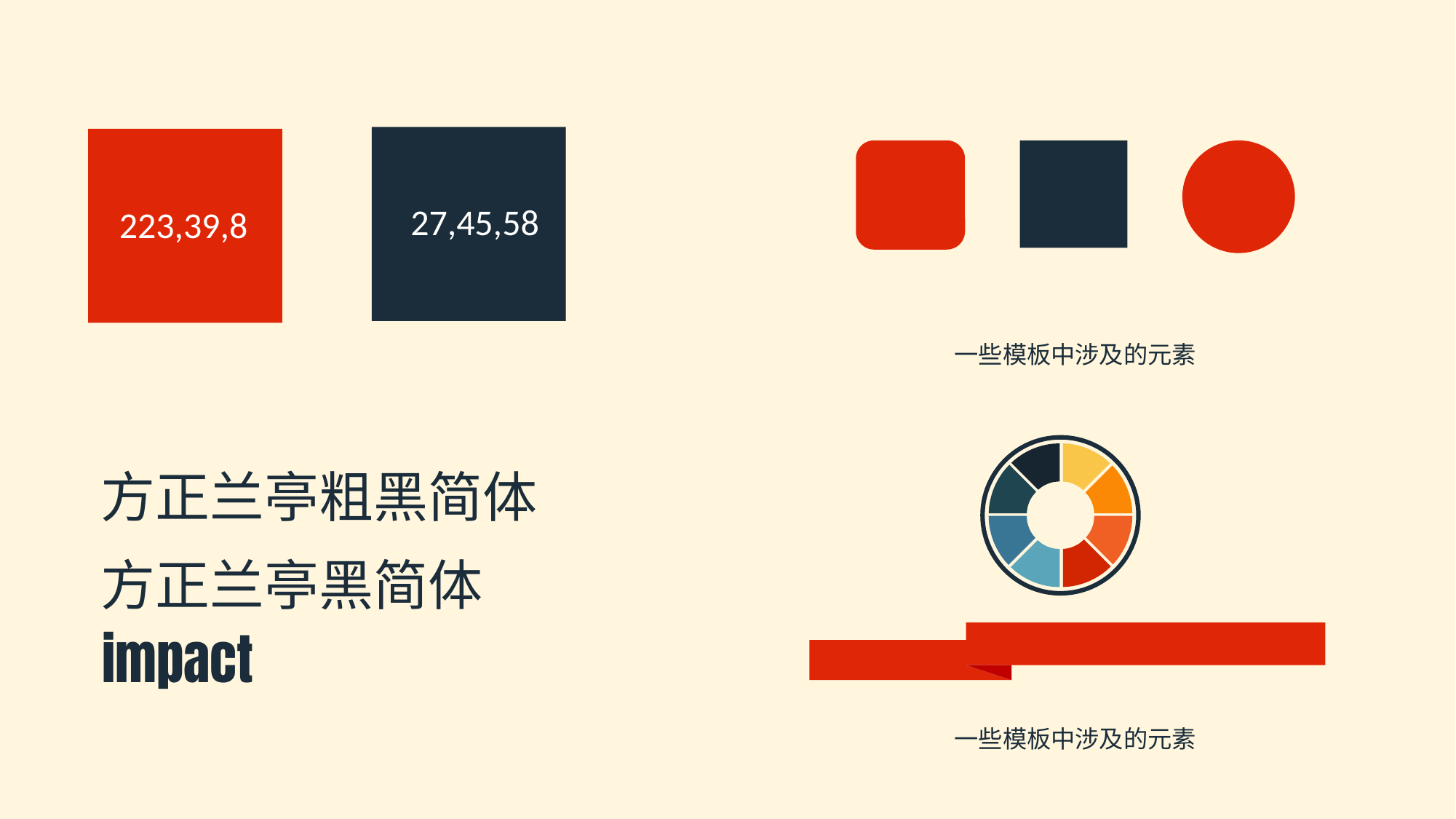

27,45,58
223,39,8
一些模板中涉及的元素

方正兰亭粗黑简体
方正兰亭黑简体
impact

一些模板中涉及的元素